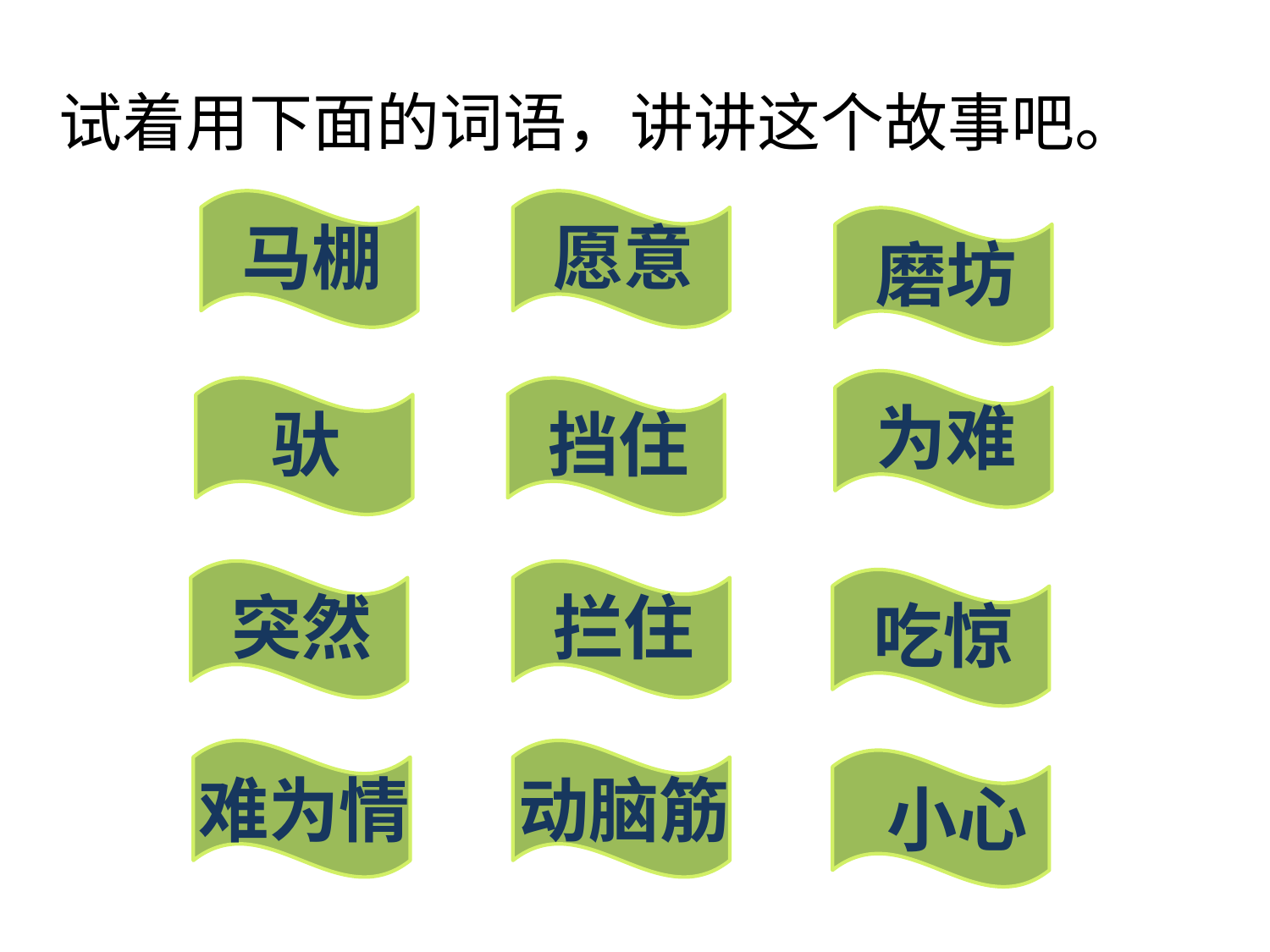

试着用下面的词语，讲讲这个故事吧。

马棚
愿意

磨坊

为难
驮
挡住

突然
拦住
吃惊

难为情
动脑筋
小心